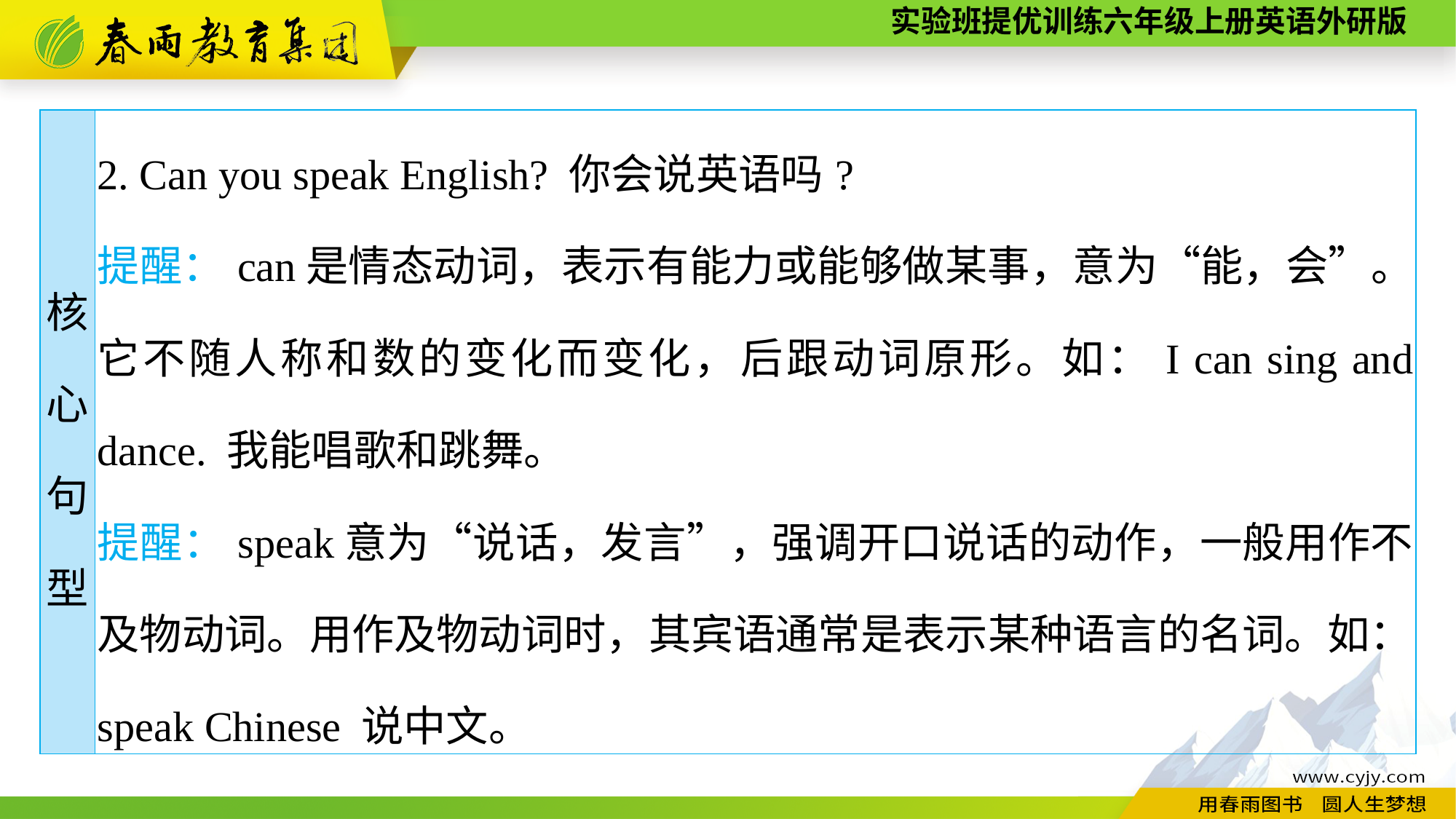

| 核 心 句 型 | 2. Can you speak English? 你会说英语吗? 提醒：can是情态动词，表示有能力或能够做某事，意为“能，会”。它不随人称和数的变化而变化，后跟动词原形。如：I can sing and dance. 我能唱歌和跳舞。 提醒：speak意为“说话，发言”，强调开口说话的动作，一般用作不及物动词。用作及物动词时，其宾语通常是表示某种语言的名词。如：speak Chinese 说中文。 |
| --- | --- |